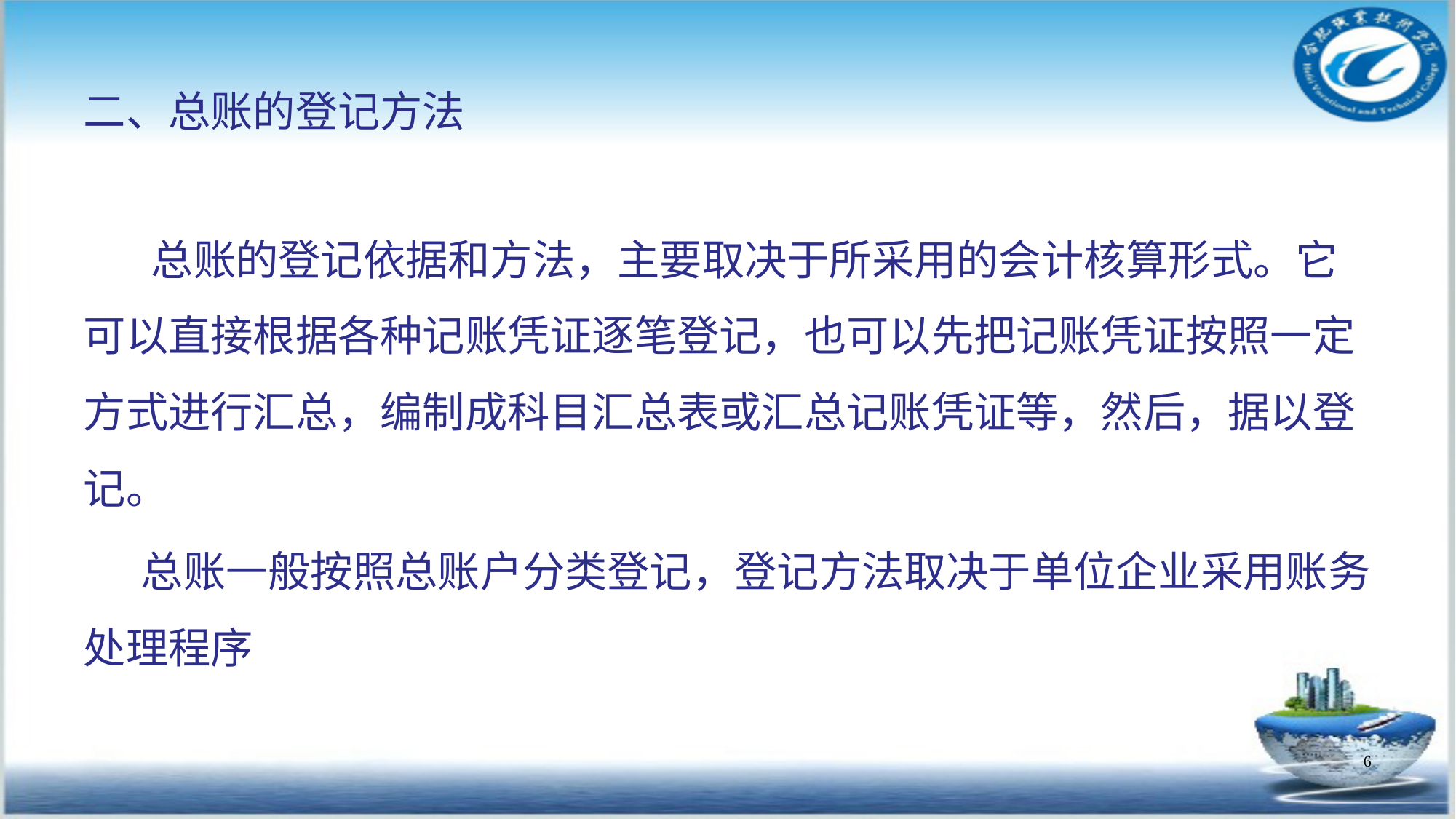

二、总账的登记方法

        总账的登记依据和方法，主要取决于所采用的会计核算形式。它可以直接根据各种记账凭证逐笔登记，也可以先把记账凭证按照一定方式进行汇总，编制成科目汇总表或汇总记账凭证等，然后，据以登记。
     总账一般按照总账户分类登记，登记方法取决于单位企业采用账务处理程序
6